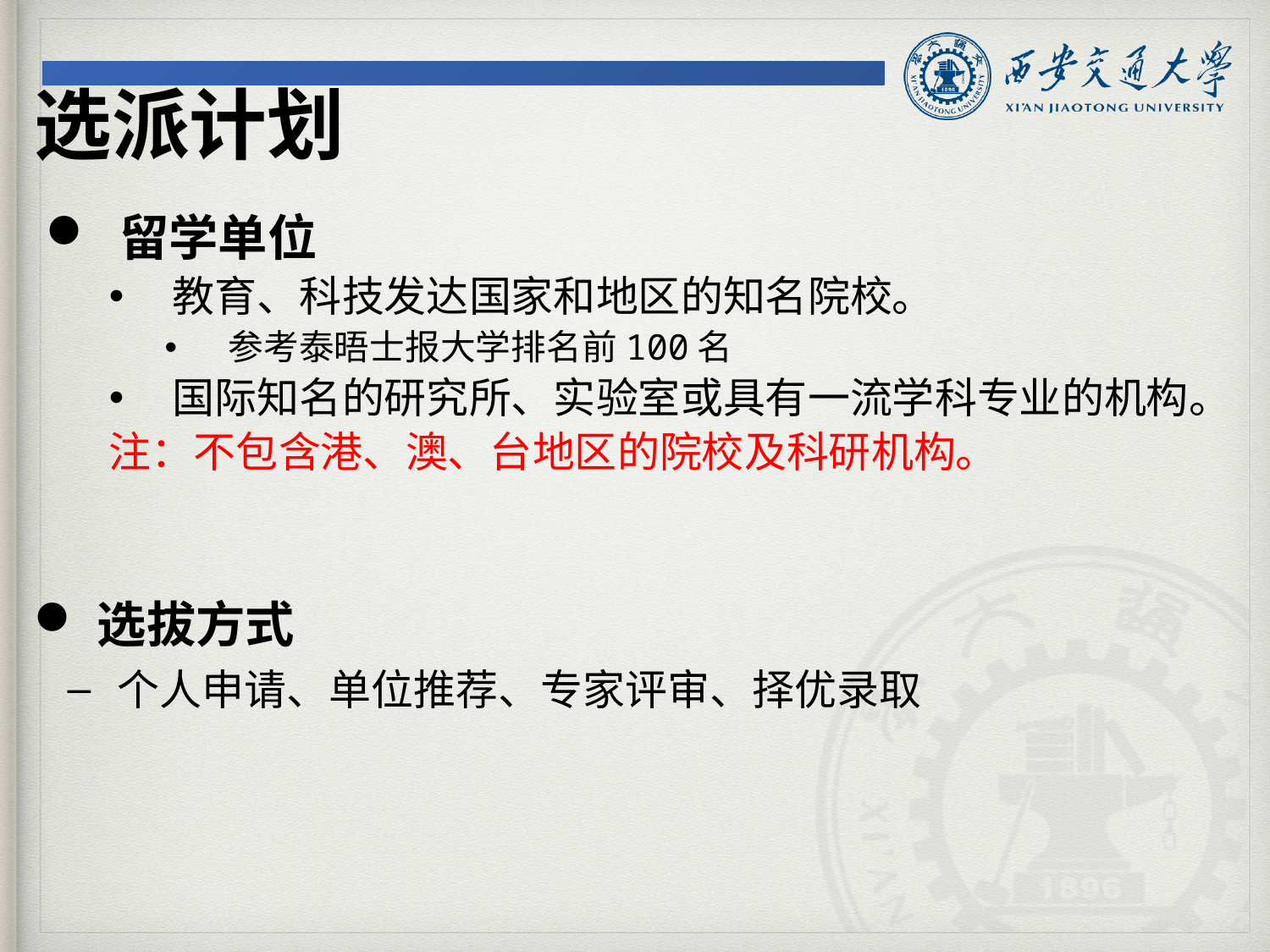

选派计划
留学单位
教育、科技发达国家和地区的知名院校。
参考泰晤士报大学排名前100名
国际知名的研究所、实验室或具有一流学科专业的机构。
注：不包含港、澳、台地区的院校及科研机构。
选拔方式
 个人申请、单位推荐、专家评审、择优录取